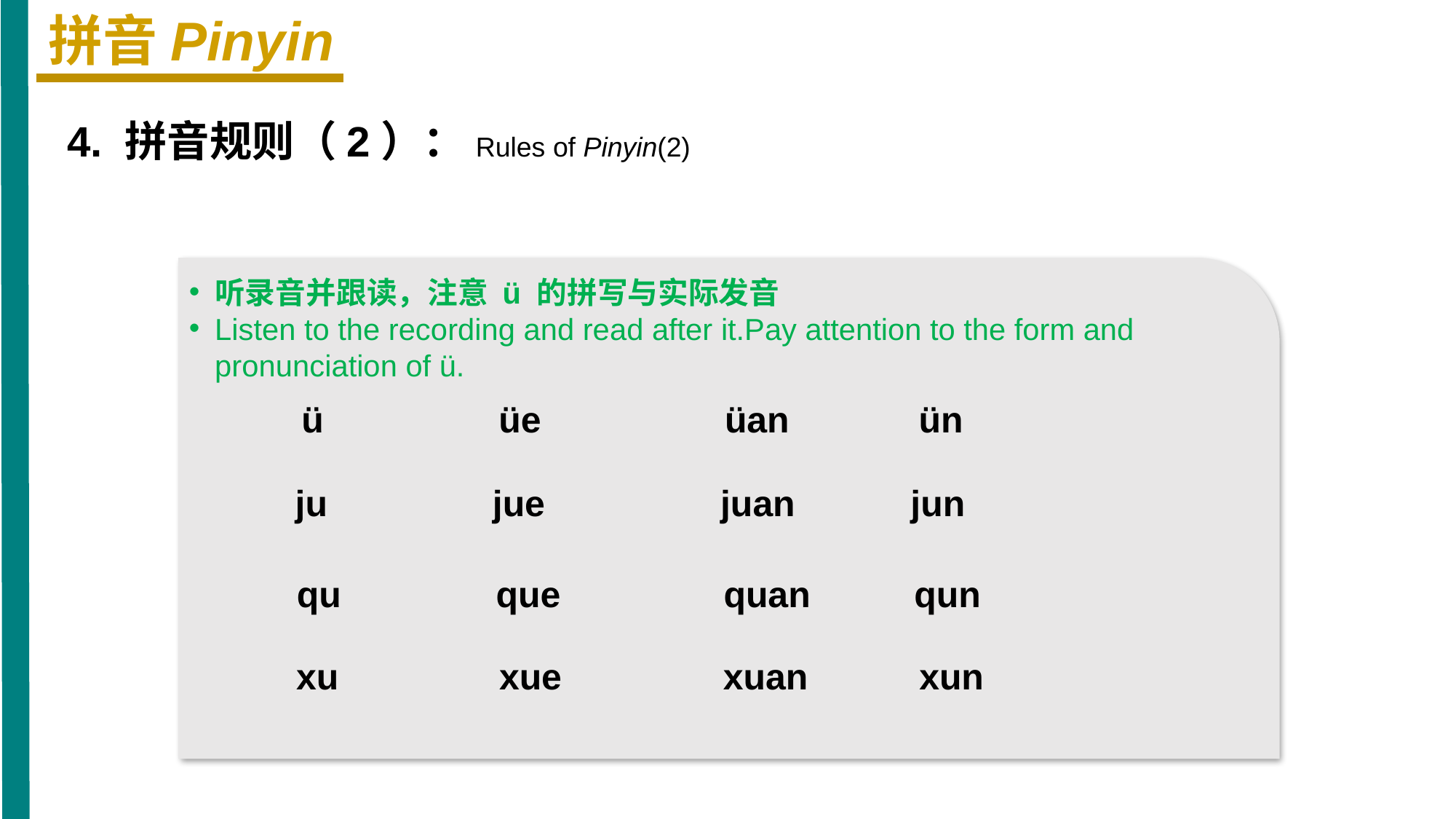

拼音Pinyin
4. 拼音规则（2）：Rules of Pinyin(2)

听录音并跟读，注意 ü 的拼写与实际发音
Listen to the recording and read after it.Pay attention to the form and pronunciation of ü.
ü
üe
üan
ün
ju
jue
juan
jun
qu
que
quan
qun
xu
xue
xuan
xun